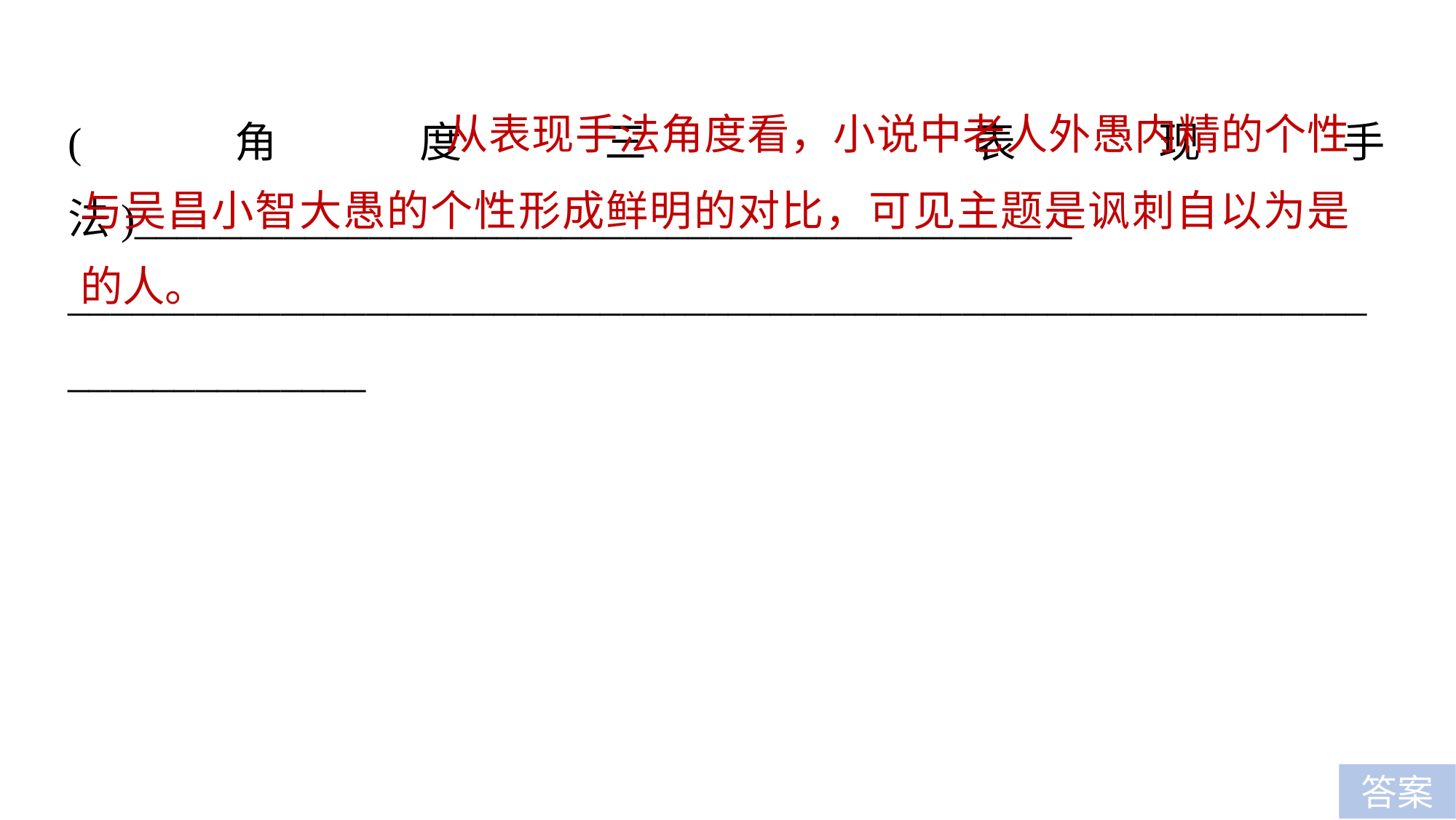

从表现手法角度看，小说中老人外愚内精的个性与吴昌小智大愚的个性形成鲜明的对比，可见主题是讽刺自以为是的人。
(角度三　表现手法)____________________________________________
___________________________________________________________________________
答案